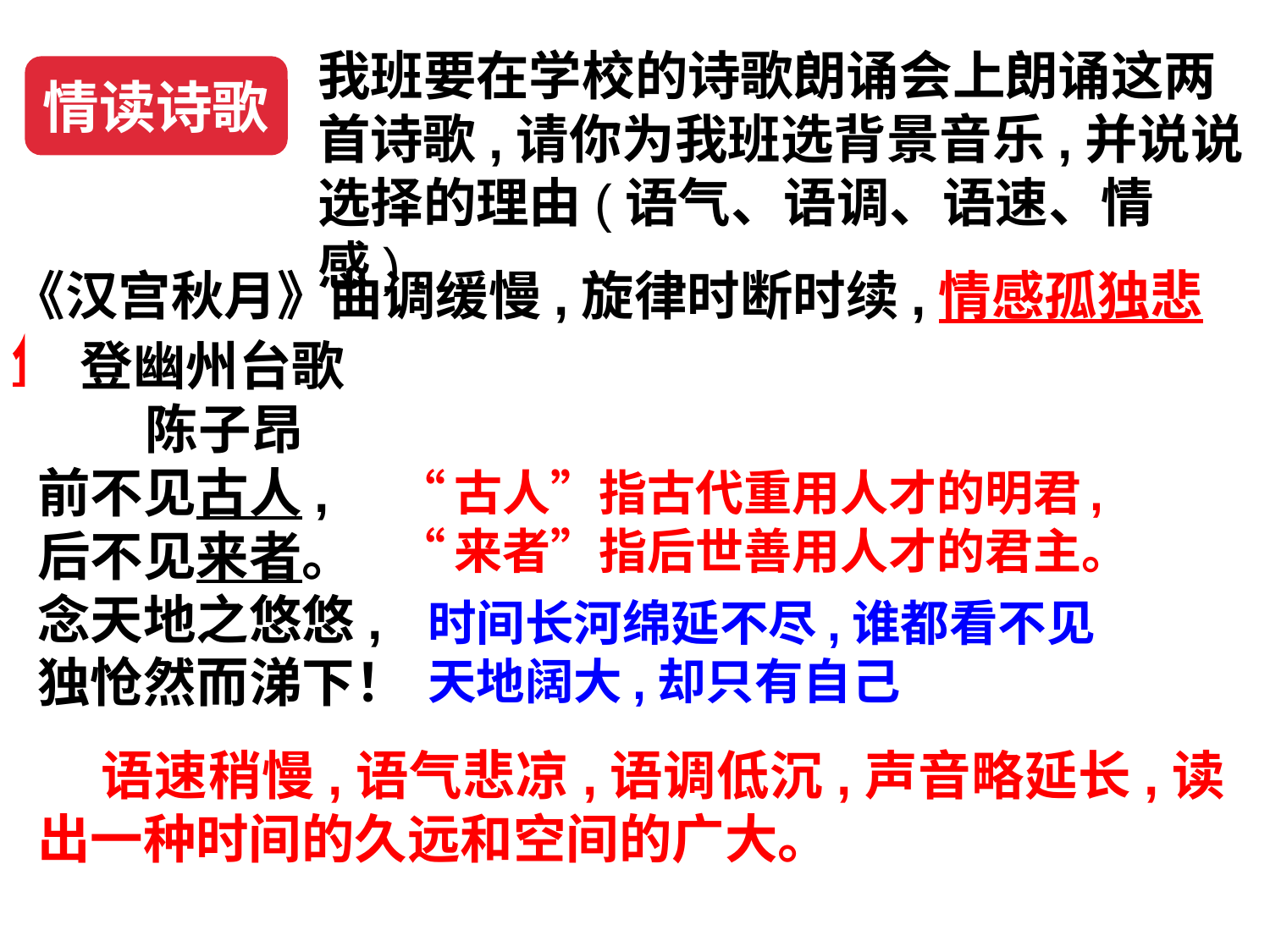

我班要在学校的诗歌朗诵会上朗诵这两首诗歌,请你为我班选背景音乐,并说说选择的理由(语气、语调、语速、情感)。
情读诗歌
《汉宫秋月》曲调缓慢,旋律时断时续,情感孤独悲伤。
登幽州台歌
陈子昂
前不见古人,
后不见来者。
念天地之悠悠,
独怆然而涕下！
“古人”指古代重用人才的明君,
“来者”指后世善用人才的君主。
时间长河绵延不尽,谁都看不见天地阔大,却只有自己
    语速稍慢,语气悲凉,语调低沉,声音略延长,读出一种时间的久远和空间的广大。